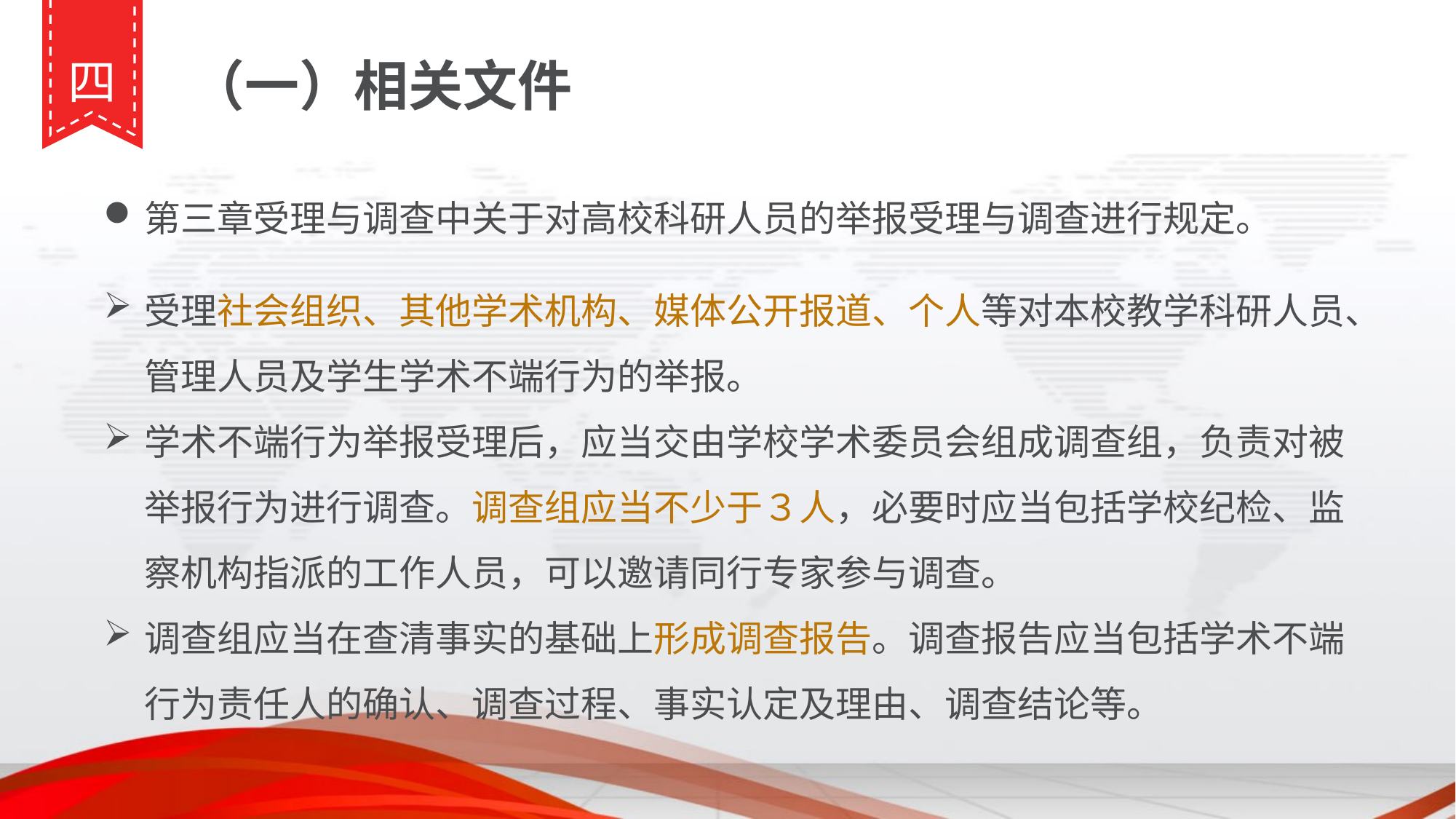

四
（一）相关文件
第三章受理与调查中关于对高校科研人员的举报受理与调查进行规定。

受理社会组织、其他学术机构、媒体公开报道、个人等对本校教学科研人员、管理人员及学生学术不端行为的举报。
学术不端行为举报受理后，应当交由学校学术委员会组成调查组，负责对被举报行为进行调查。调查组应当不少于３人，必要时应当包括学校纪检、监察机构指派的工作人员，可以邀请同行专家参与调查。
调查组应当在查清事实的基础上形成调查报告。调查报告应当包括学术不端行为责任人的确认、调查过程、事实认定及理由、调查结论等。